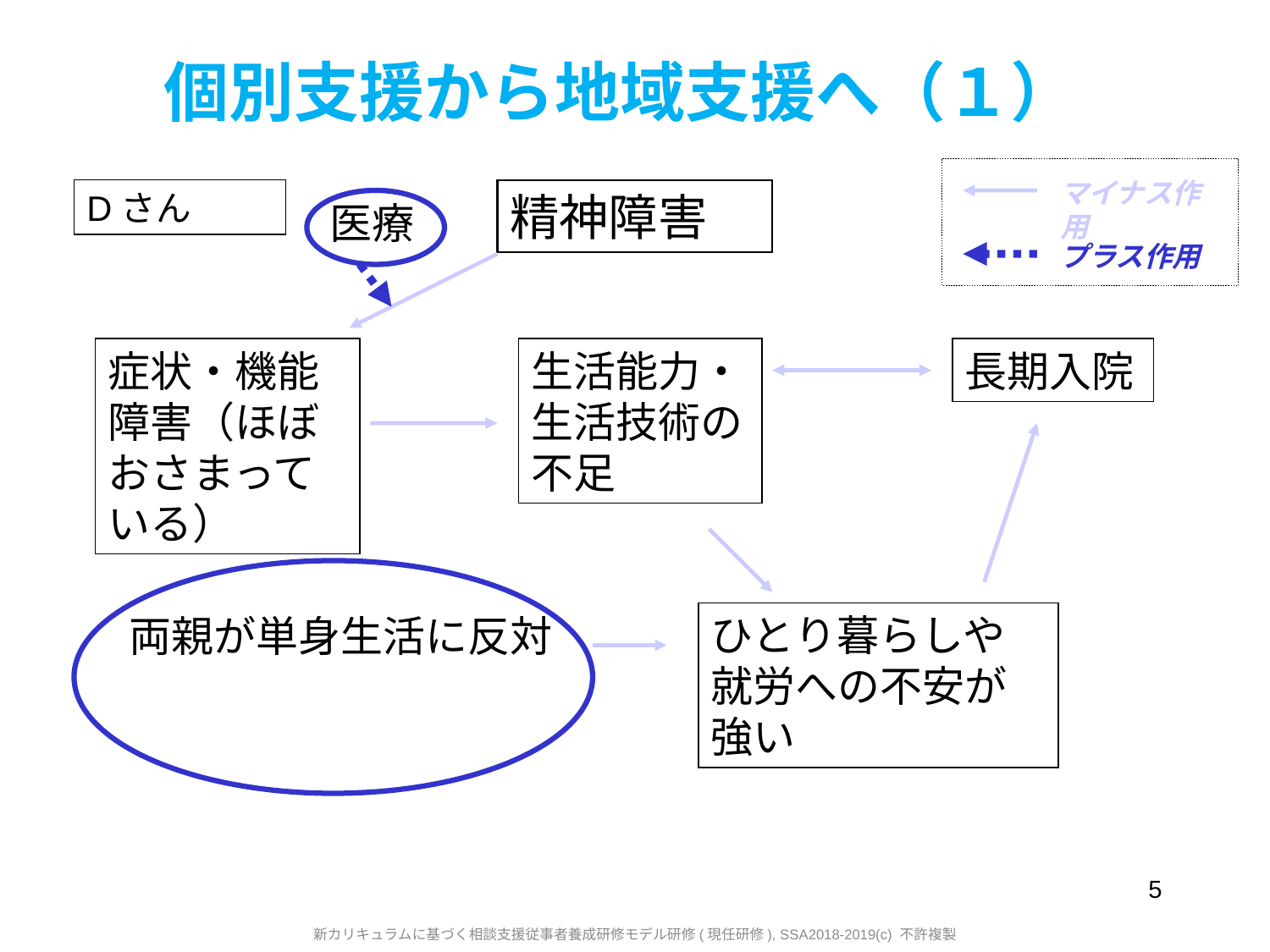

# 個別支援から地域支援へ（１）

マイナス作用
Dさん
精神障害

医療

プラス作用

症状・機能障害（ほぼおさまっている）
生活能力・生活技術の不足
長期入院

両親が単身生活に反対

ひとり暮らしや就労への不安が強い

5
新カリキュラムに基づく相談支援従事者養成研修モデル研修(現任研修), SSA2018-2019(c) 不許複製